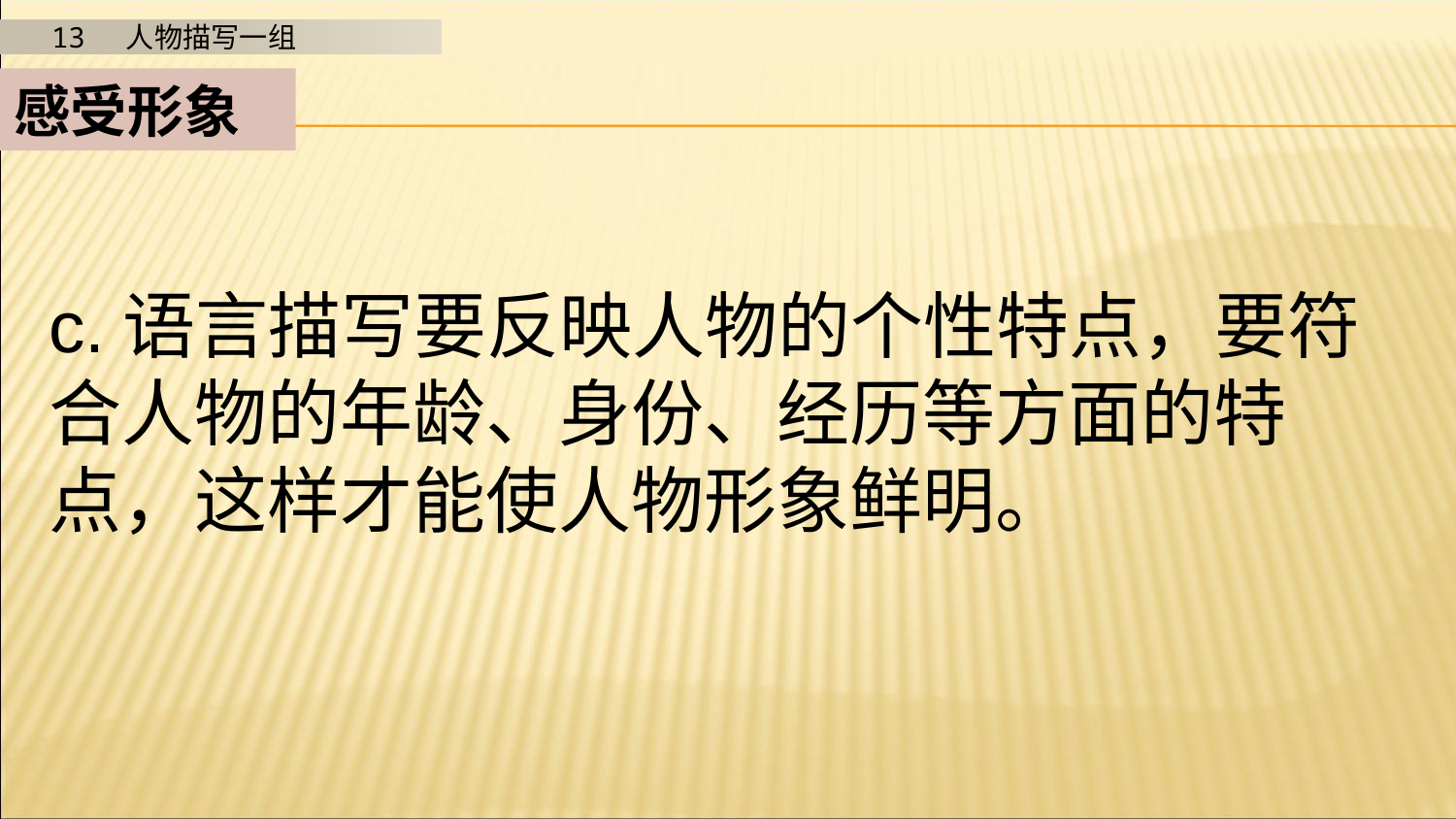

感受形象
c.语言描写要反映人物的个性特点，要符合人物的年龄、身份、经历等方面的特点，这样才能使人物形象鲜明。